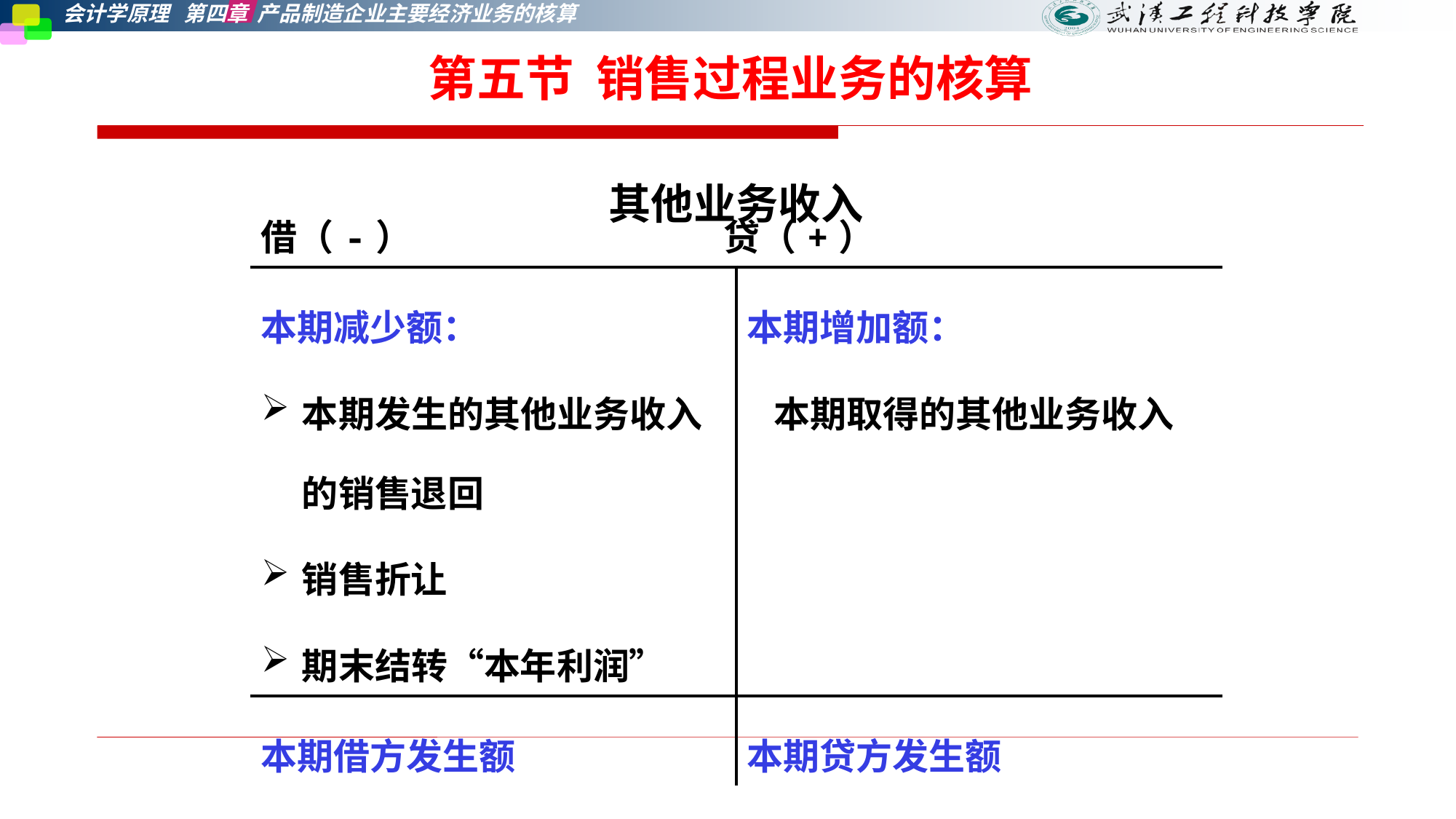

第五节  销售过程业务的核算
其他业务收入
| 借（-） 贷（+） |  |
| --- | --- |
| 本期减少额： 本期发生的其他业务收入的销售退回 销售折让 期末结转“本年利润” | 本期增加额： 本期取得的其他业务收入 |
| 本期借方发生额 | 本期贷方发生额 |